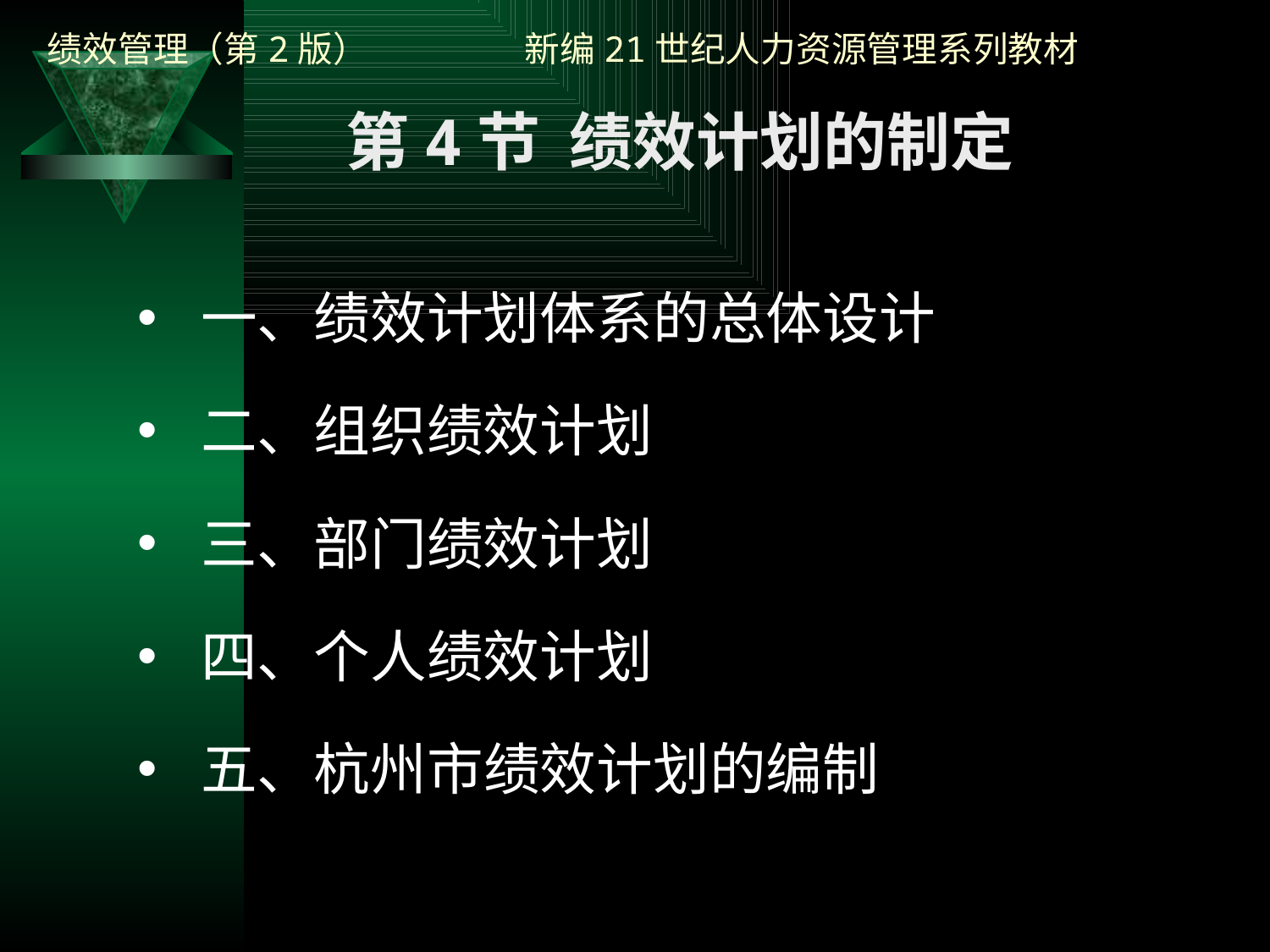

第4节  绩效计划的制定
一、绩效计划体系的总体设计
二、组织绩效计划
三、部门绩效计划
四、个人绩效计划
五、杭州市绩效计划的编制